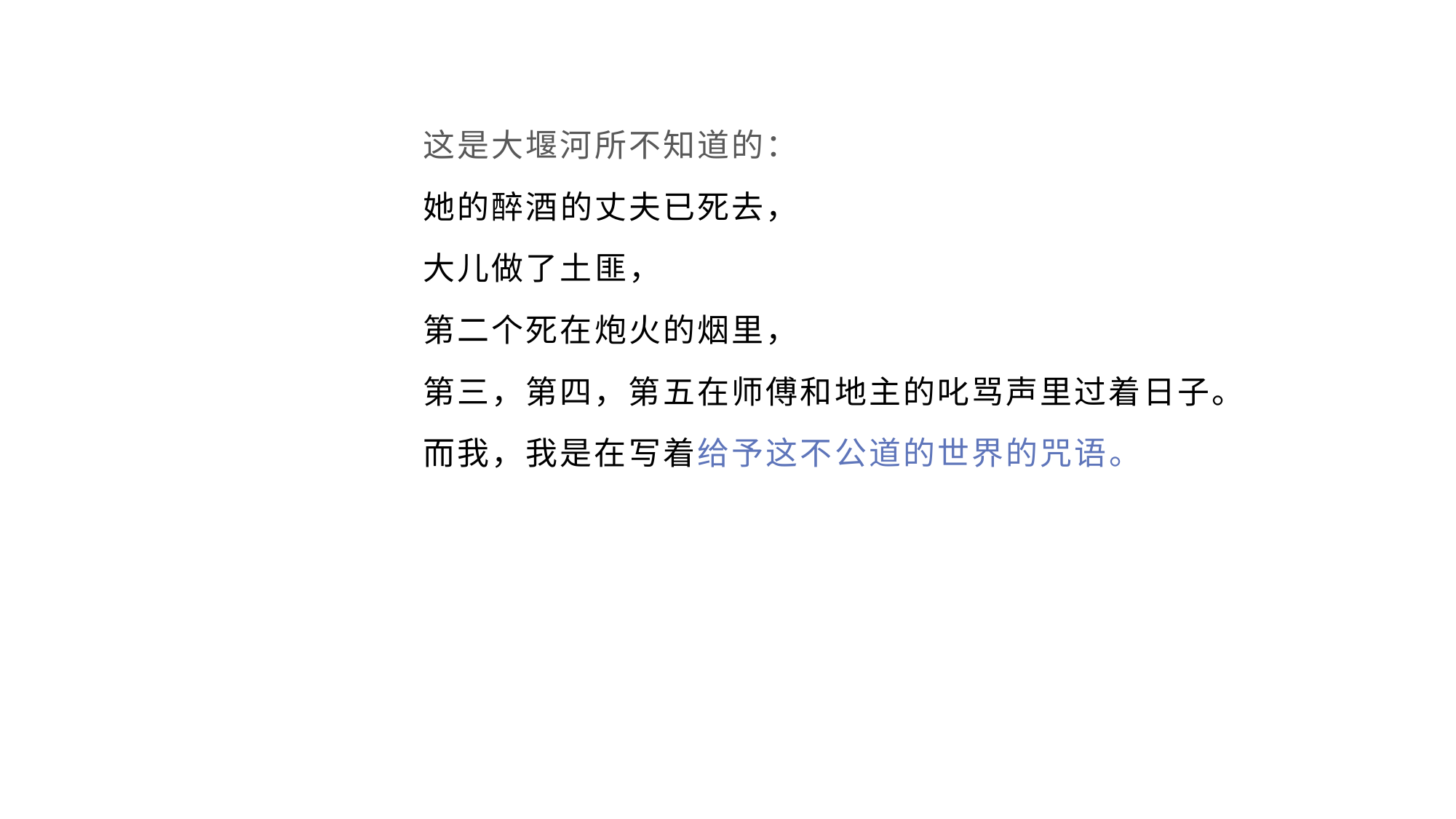

这是大堰河所不知道的：
她的醉酒的丈夫已死去，
大儿做了土匪，
第二个死在炮火的烟里，
第三，第四，第五在师傅和地主的叱骂声里过着日子。
而我，我是在写着给予这不公道的世界的咒语。